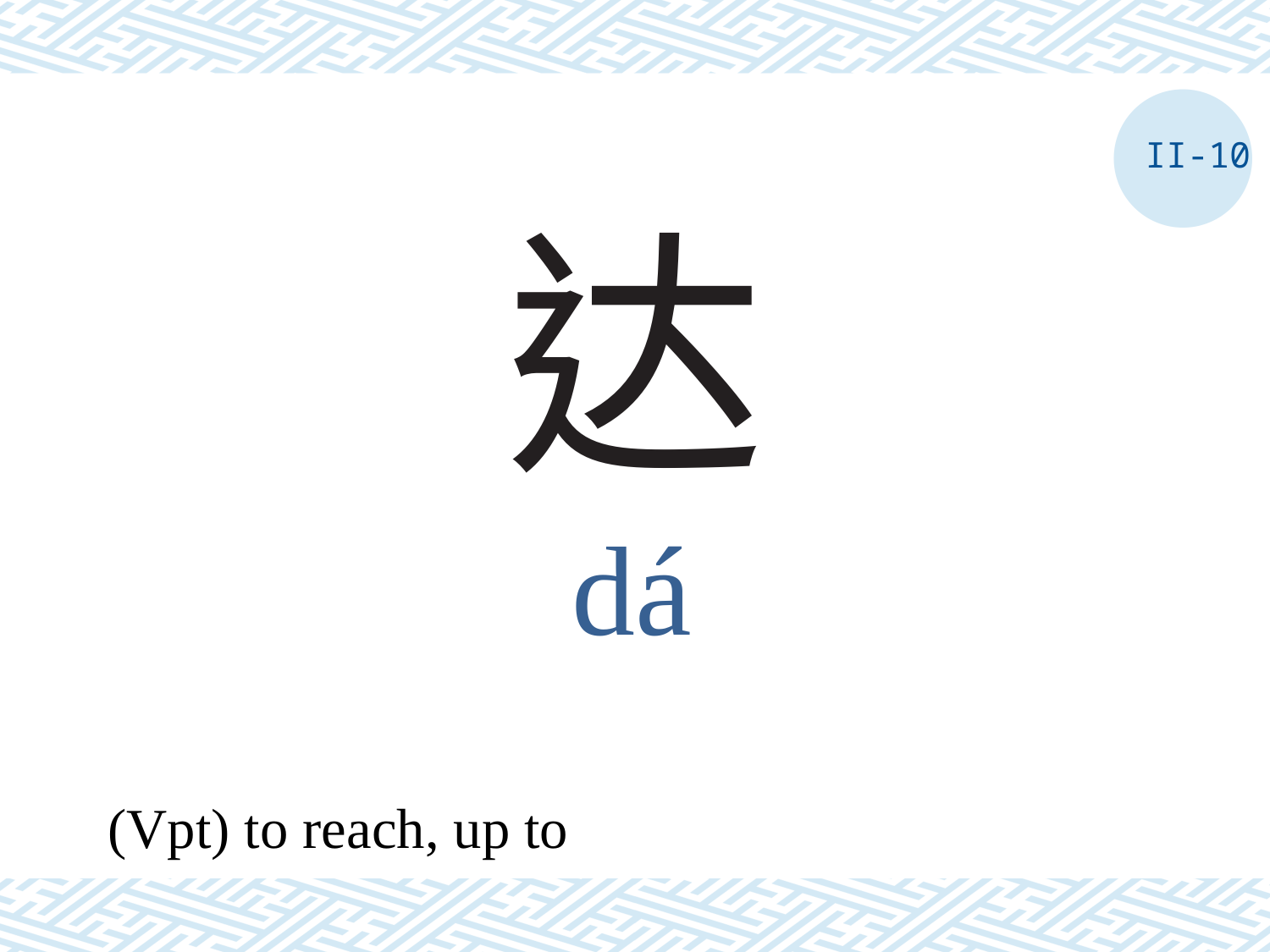

II-10

# 达
dá
(Vpt) to reach, up to